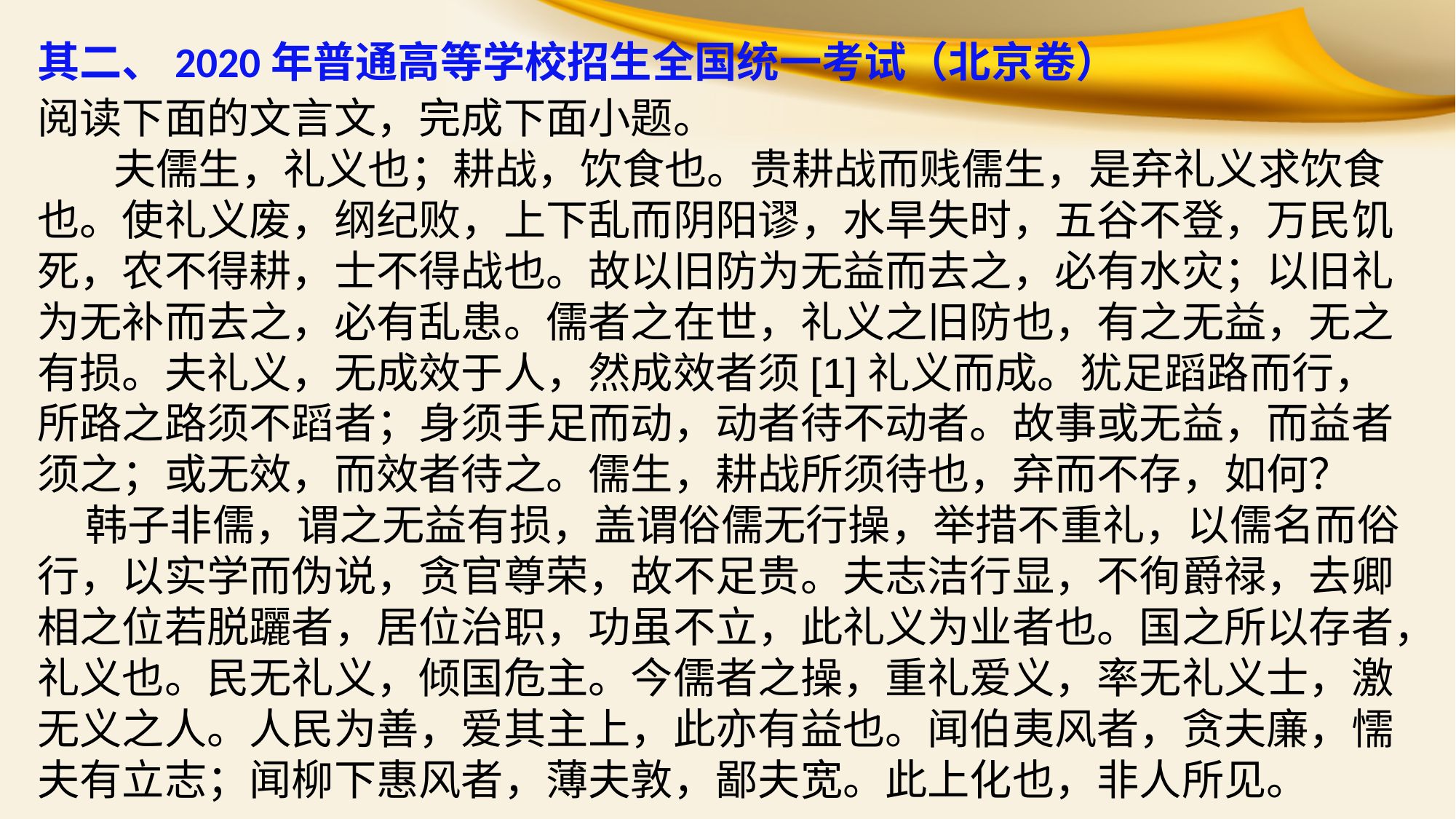

其二、2020年普通高等学校招生全国统一考试（北京卷）
阅读下面的文言文，完成下面小题。
       夫儒生，礼义也；耕战，饮食也。贵耕战而贱儒生，是弃礼义求饮食也。使礼义废，纲纪败，上下乱而阴阳谬，水旱失时，五谷不登，万民饥死，农不得耕，士不得战也。故以旧防为无益而去之，必有水灾；以旧礼为无补而去之，必有乱患。儒者之在世，礼义之旧防也，有之无益，无之有损。夫礼义，无成效于人，然成效者须[1]礼义而成。犹足蹈路而行，所路之路须不蹈者；身须手足而动，动者待不动者。故事或无益，而益者须之；或无效，而效者待之。儒生，耕战所须待也，弃而不存，如何？
    韩子非儒，谓之无益有损，盖谓俗儒无行操，举措不重礼，以儒名而俗行，以实学而伪说，贪官尊荣，故不足贵。夫志洁行显，不徇爵禄，去卿相之位若脱躧者，居位治职，功虽不立，此礼义为业者也。国之所以存者，礼义也。民无礼义，倾国危主。今儒者之操，重礼爱义，率无礼义士，激无义之人。人民为善，爱其主上，此亦有益也。闻伯夷风者，贪夫廉，懦夫有立志；闻柳下惠风者，薄夫敦，鄙夫宽。此上化也，非人所见。